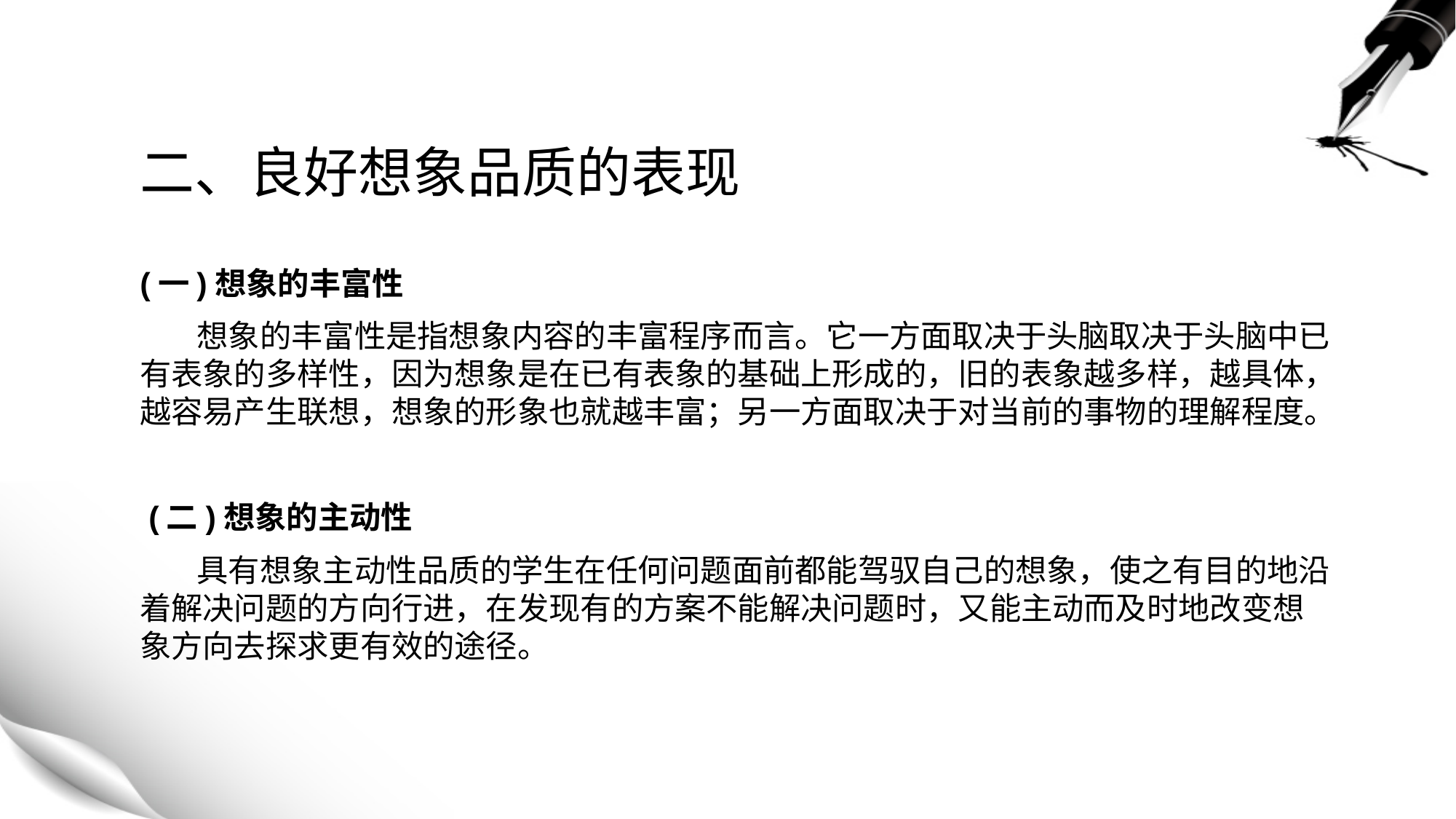

# 二、良好想象品质的表现
(一)想象的丰富性
       想象的丰富性是指想象内容的丰富程序而言。它一方面取决于头脑取决于头脑中已有表象的多样性，因为想象是在已有表象的基础上形成的，旧的表象越多样，越具体，越容易产生联想，想象的形象也就越丰富；另一方面取决于对当前的事物的理解程度。

 (二)想象的主动性
       具有想象主动性品质的学生在任何问题面前都能驾驭自己的想象，使之有目的地沿着解决问题的方向行进，在发现有的方案不能解决问题时，又能主动而及时地改变想象方向去探求更有效的途径。